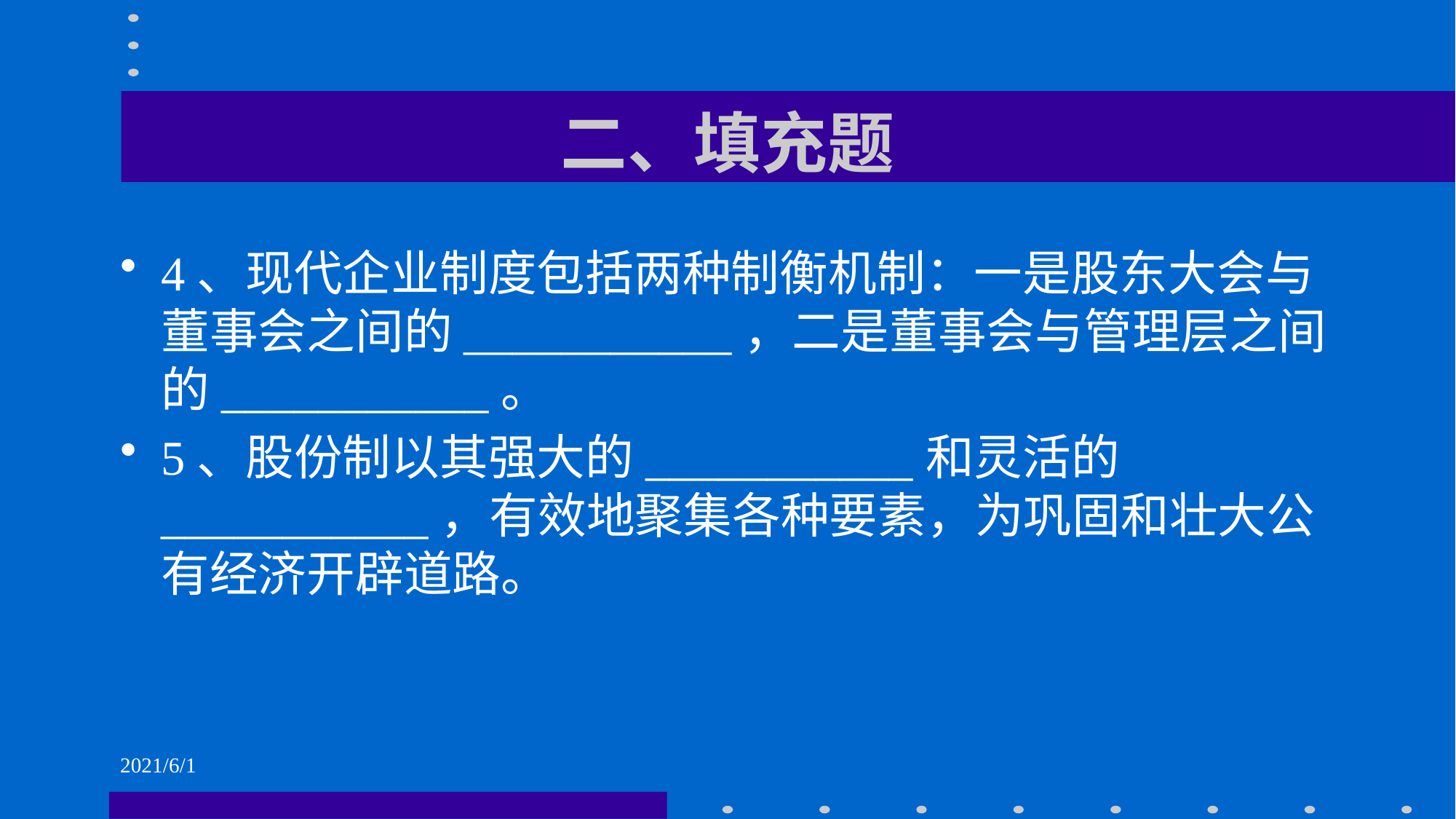

# 二、填充题
4、现代企业制度包括两种制衡机制：一是股东大会与董事会之间的___________，二是董事会与管理层之间的___________。
5、股份制以其强大的___________和灵活的___________，有效地聚集各种要素，为巩固和壮大公有经济开辟道路。
2021/6/1